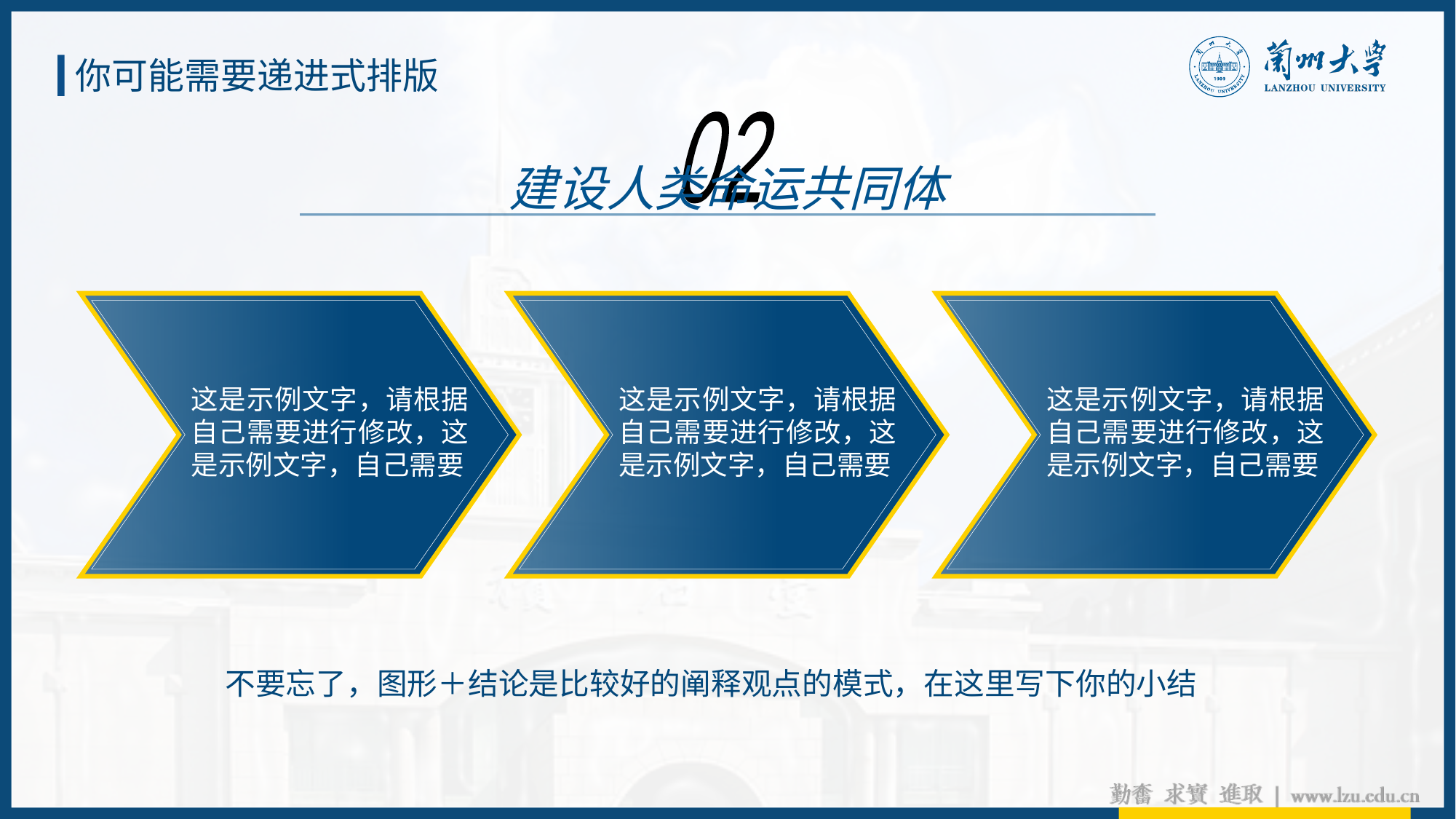

你可能需要递进式排版

02
建设人类命运共同体

这是示例文字，请根据自己需要进行修改，这是示例文字，自己需要

这是示例文字，请根据自己需要进行修改，这是示例文字，自己需要

这是示例文字，请根据自己需要进行修改，这是示例文字，自己需要

不要忘了，图形＋结论是比较好的阐释观点的模式，在这里写下你的小结